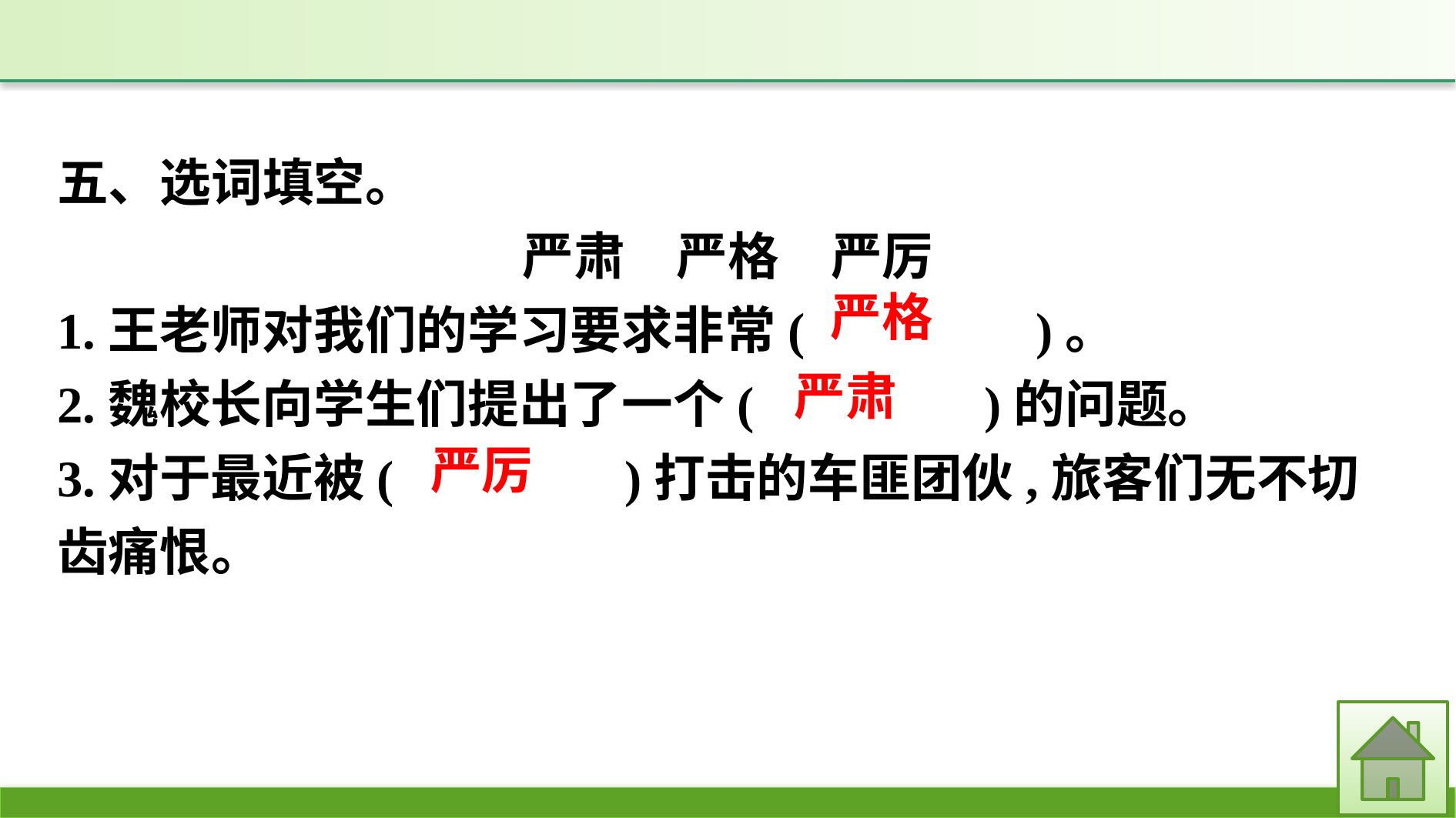

五、选词填空。
严肃　严格　严厉
1.王老师对我们的学习要求非常(　　　　)。
2.魏校长向学生们提出了一个(　　　　)的问题。
3.对于最近被(　　　　)打击的车匪团伙,旅客们无不切齿痛恨。
严格
严肃
严厉